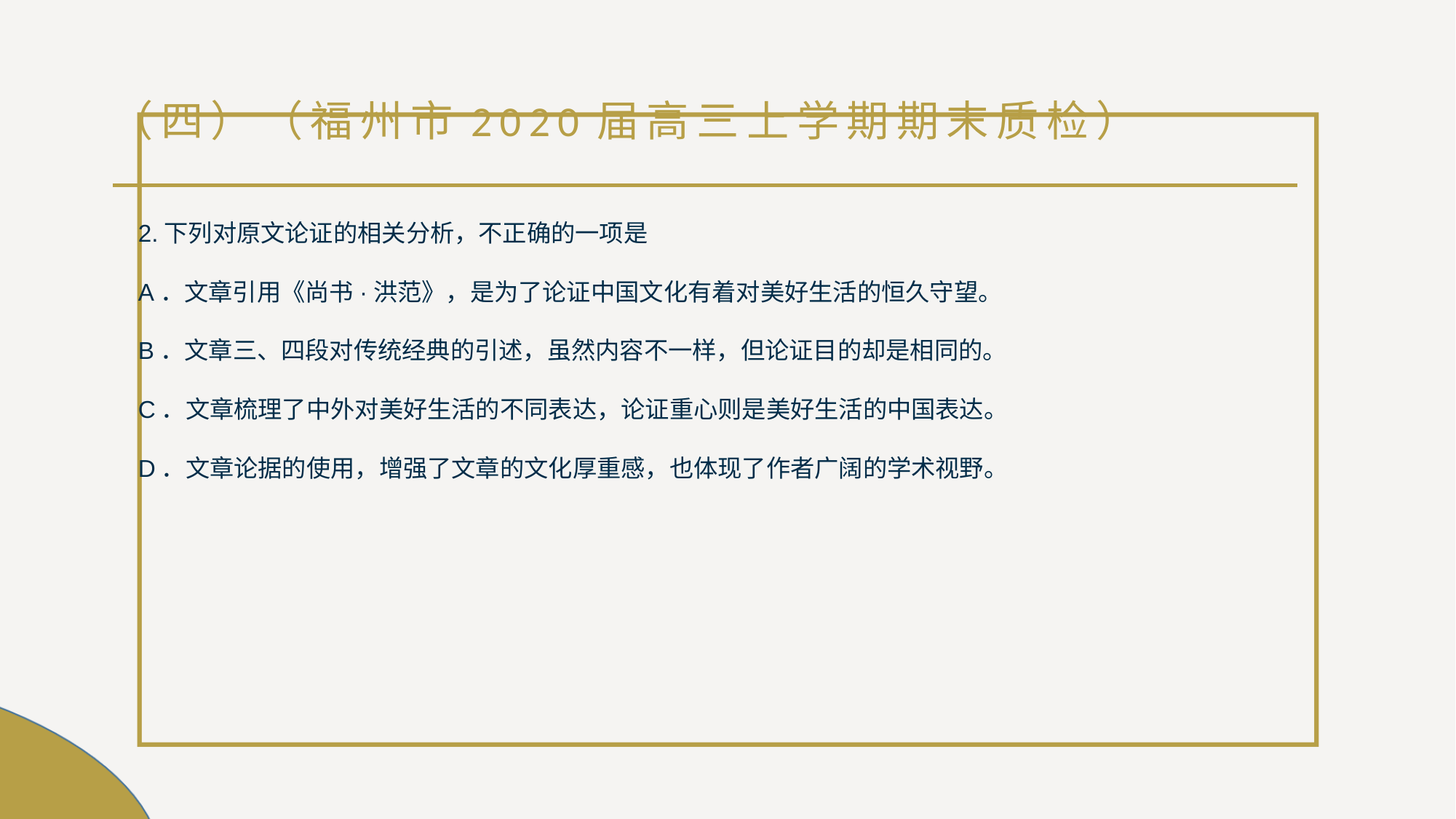

# （四）（福州市2020届高三上学期期末质检）
2.下列对原文论证的相关分析，不正确的一项是
A．文章引用《尚书·洪范》，是为了论证中国文化有着对美好生活的恒久守望。
B．文章三、四段对传统经典的引述，虽然内容不一样，但论证目的却是相同的。
C．文章梳理了中外对美好生活的不同表达，论证重心则是美好生活的中国表达。
D．文章论据的使用，增强了文章的文化厚重感，也体现了作者广阔的学术视野。